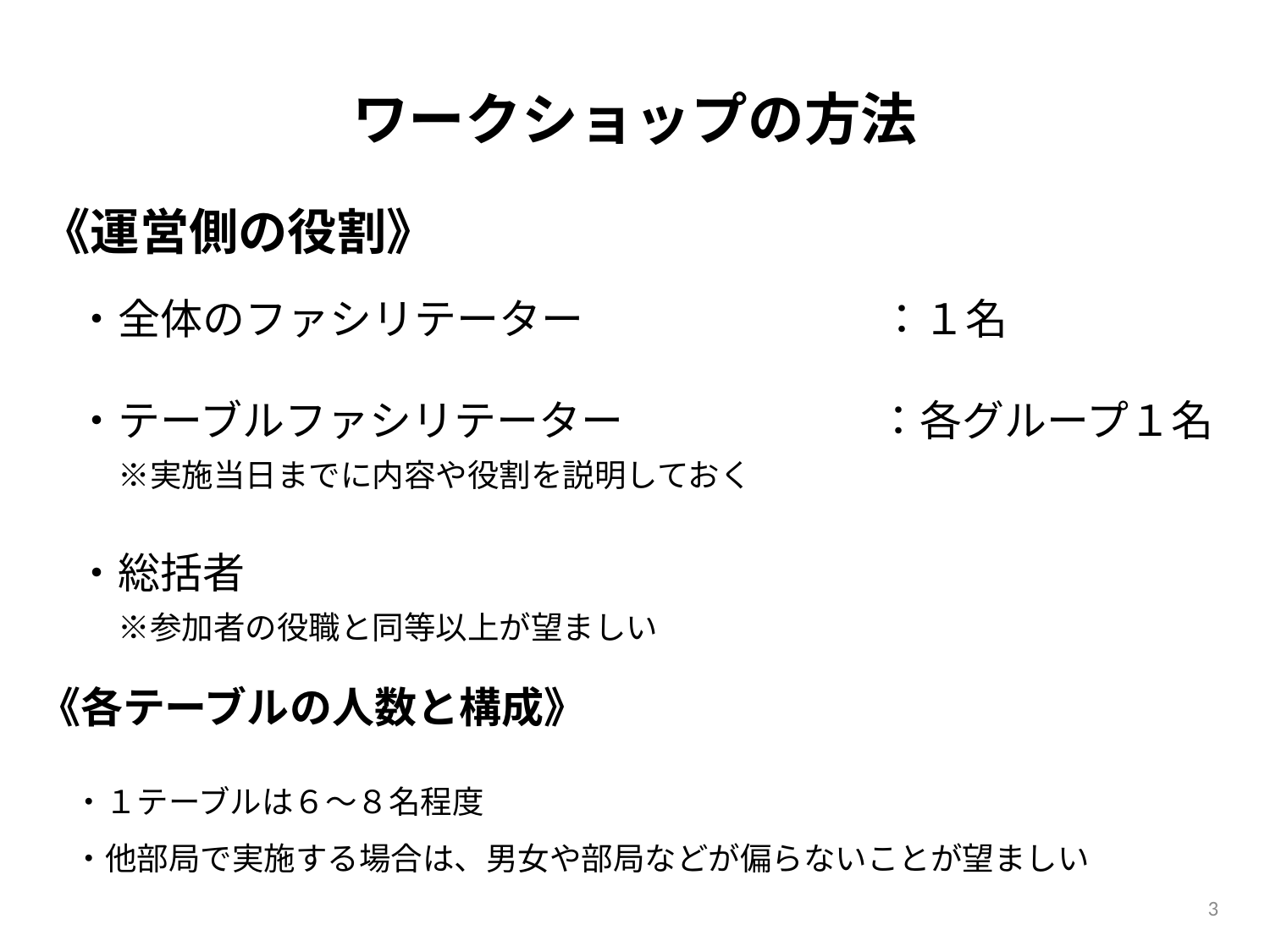

# ワークショップの方法
《運営側の役割》

・全体のファシリテーター　　　　　　　：１名

・テーブルファシリテーター　　　　　　：各グループ１名
　※実施当日までに内容や役割を説明しておく

・総括者
　※参加者の役職と同等以上が望ましい

《各テーブルの人数と構成》

・１テーブルは６～８名程度
・他部局で実施する場合は、男女や部局などが偏らないことが望ましい
3